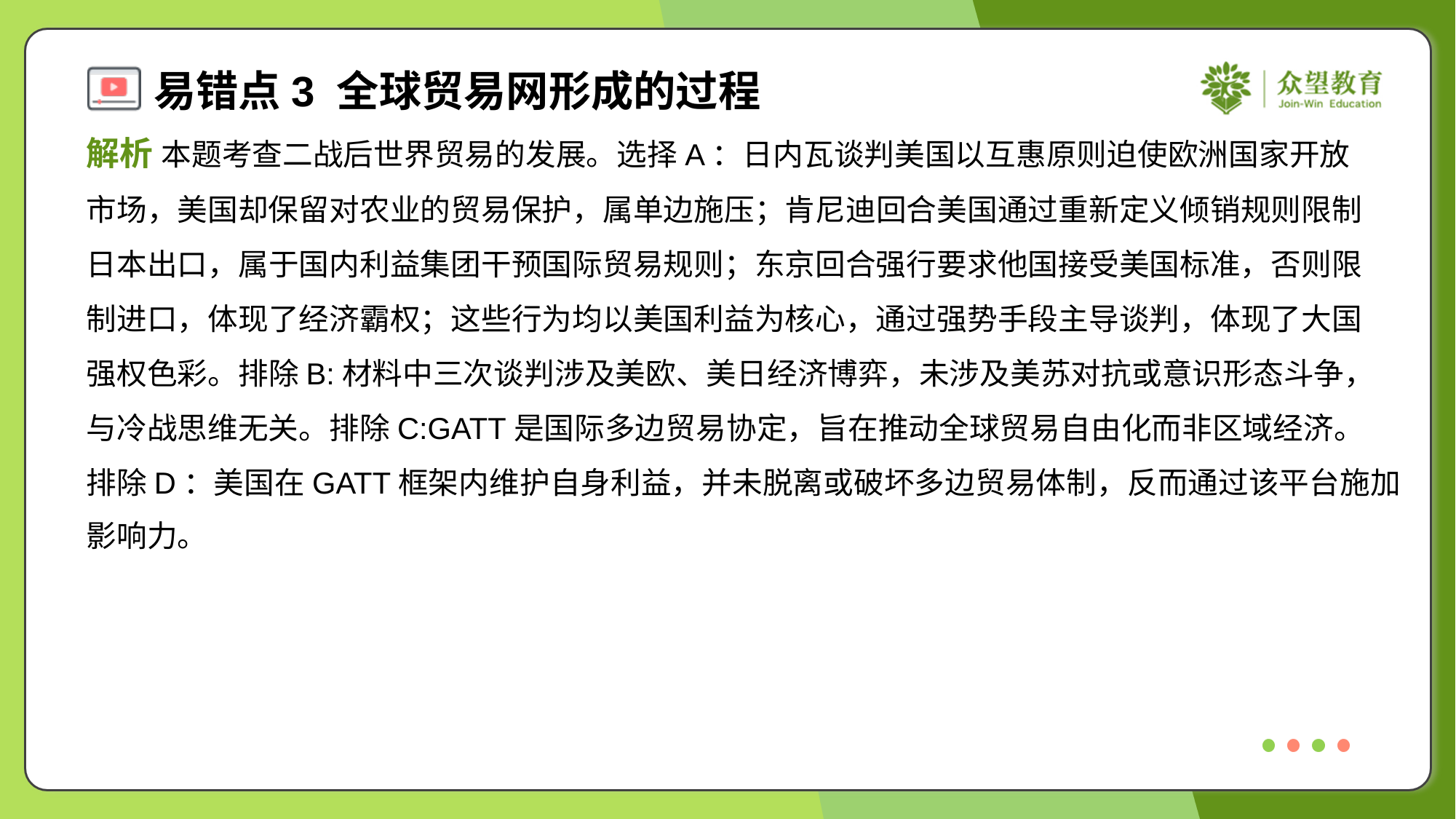

解析 本题考查二战后世界贸易的发展。选择A：日内瓦谈判美国以互惠原则迫使欧洲国家开放
市场，美国却保留对农业的贸易保护，属单边施压；肯尼迪回合美国通过重新定义倾销规则限制
日本出口，属于国内利益集团干预国际贸易规则；东京回合强行要求他国接受美国标准，否则限
制进口，体现了经济霸权；这些行为均以美国利益为核心，通过强势手段主导谈判，体现了大国
强权色彩。排除B:材料中三次谈判涉及美欧、美日经济博弈，未涉及美苏对抗或意识形态斗争，
与冷战思维无关。排除C:GATT是国际多边贸易协定，旨在推动全球贸易自由化而非区域经济。
排除D：美国在GATT框架内维护自身利益，并未脱离或破坏多边贸易体制，反而通过该平台施加
影响力。